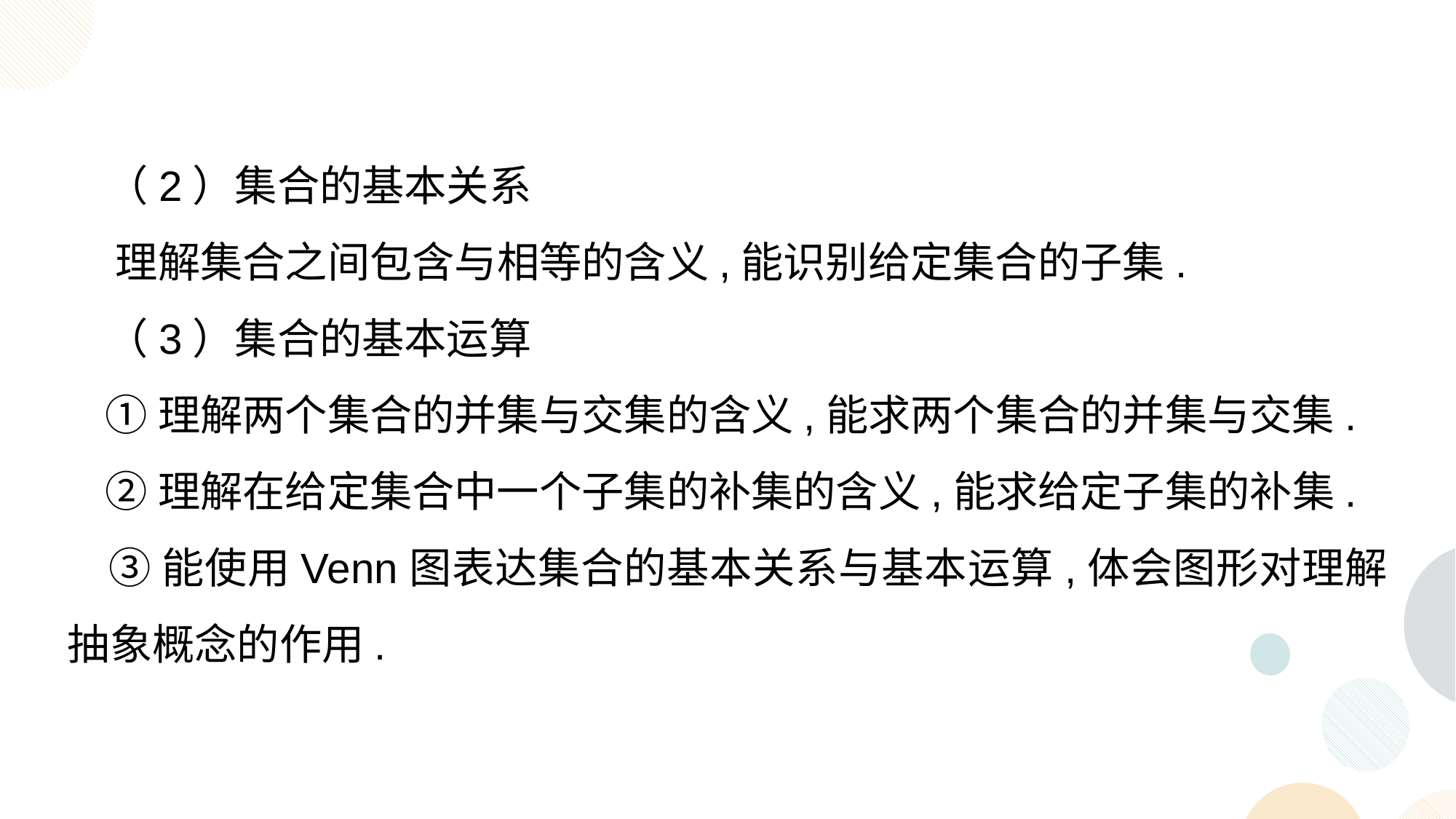

（2）集合的基本关系
    理解集合之间包含与相等的含义,能识别给定集合的子集.
   （3）集合的基本运算
    ①理解两个集合的并集与交集的含义,能求两个集合的并集与交集.
    ②理解在给定集合中一个子集的补集的含义,能求给定子集的补集.
    ③能使用Venn图表达集合的基本关系与基本运算,体会图形对理解抽象概念的作用.